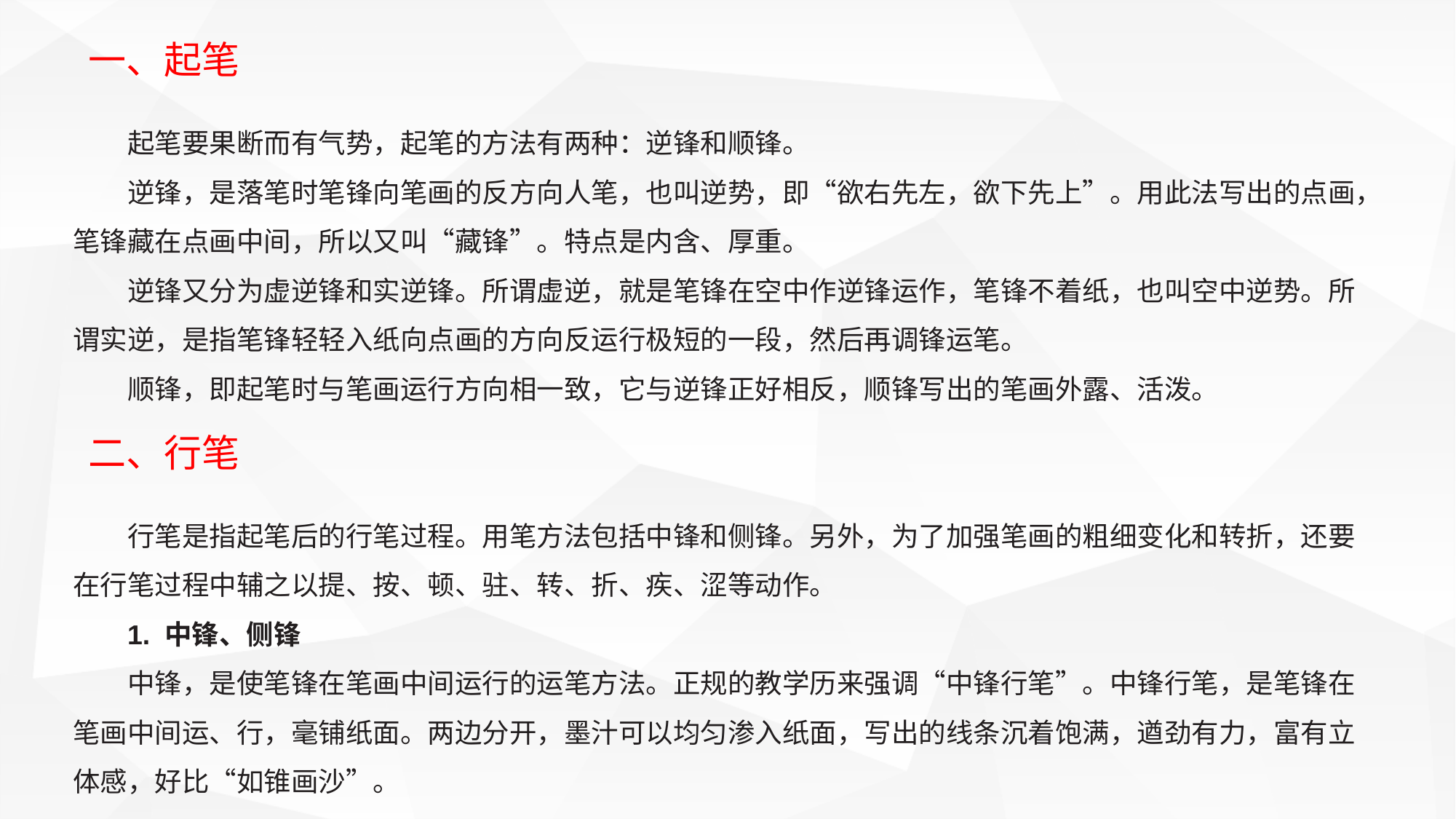

一、起笔
起笔要果断而有气势，起笔的方法有两种：逆锋和顺锋。
逆锋，是落笔时笔锋向笔画的反方向人笔，也叫逆势，即“欲右先左，欲下先上”。用此法写出的点画，笔锋藏在点画中间，所以又叫“藏锋”。特点是内含、厚重。
逆锋又分为虚逆锋和实逆锋。所谓虚逆，就是笔锋在空中作逆锋运作，笔锋不着纸，也叫空中逆势。所谓实逆，是指笔锋轻轻入纸向点画的方向反运行极短的一段，然后再调锋运笔。
顺锋，即起笔时与笔画运行方向相一致，它与逆锋正好相反，顺锋写出的笔画外露、活泼。
二、行笔
行笔是指起笔后的行笔过程。用笔方法包括中锋和侧锋。另外，为了加强笔画的粗细变化和转折，还要在行笔过程中辅之以提、按、顿、驻、转、折、疾、涩等动作。
1. 中锋、侧锋
中锋，是使笔锋在笔画中间运行的运笔方法。正规的教学历来强调“中锋行笔”。中锋行笔，是笔锋在笔画中间运、行，毫铺纸面。两边分开，墨汁可以均匀渗入纸面，写出的线条沉着饱满，遒劲有力，富有立体感，好比“如锥画沙”。